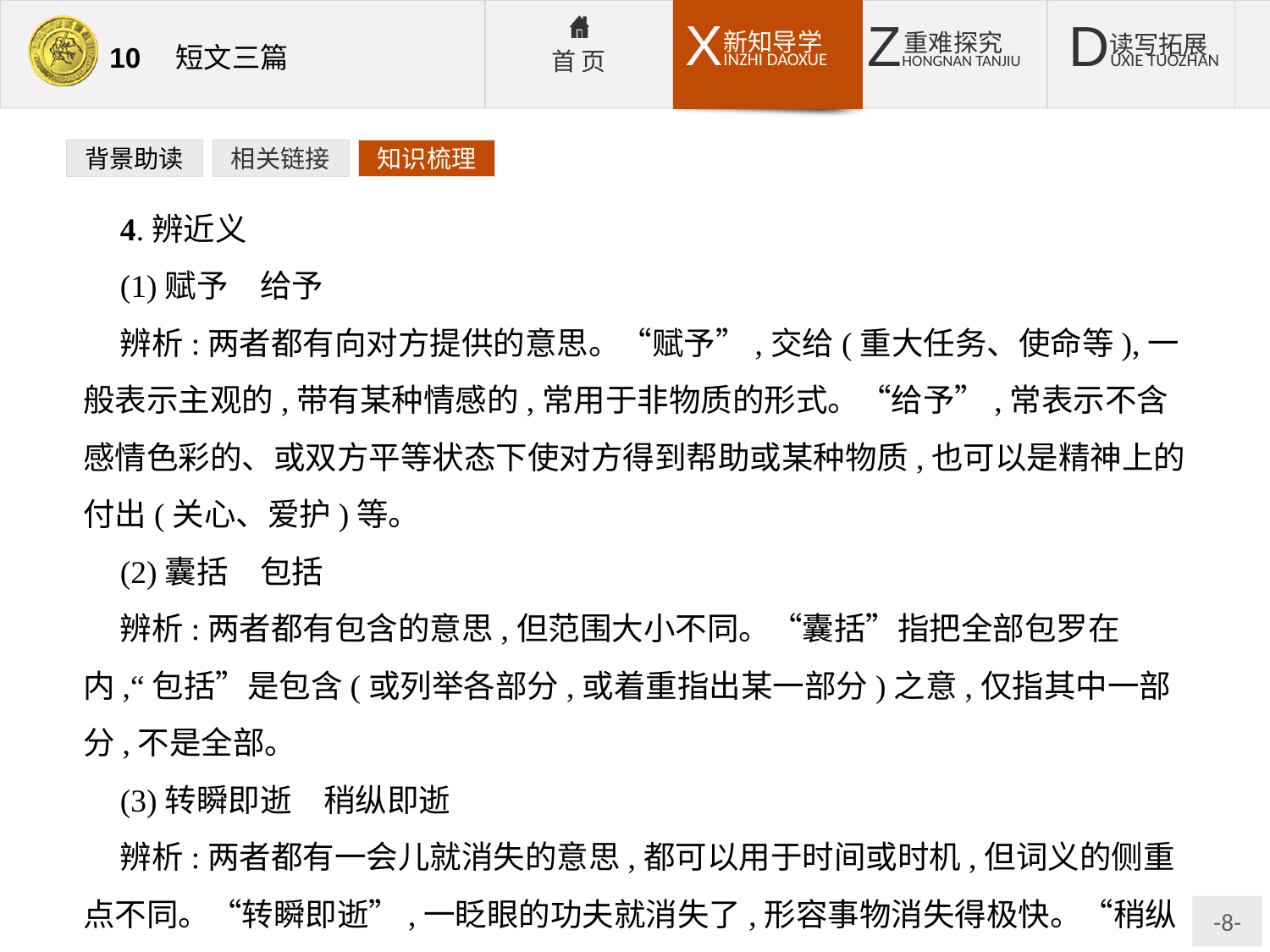

背景助读
相关链接
知识梳理
4.辨近义
(1)赋予　给予
辨析:两者都有向对方提供的意思。“赋予”,交给(重大任务、使命等),一般表示主观的,带有某种情感的,常用于非物质的形式。“给予”,常表示不含感情色彩的、或双方平等状态下使对方得到帮助或某种物质,也可以是精神上的付出(关心、爱护)等。
(2)囊括　包括
辨析:两者都有包含的意思,但范围大小不同。“囊括”指把全部包罗在内,“包括”是包含(或列举各部分,或着重指出某一部分)之意,仅指其中一部分,不是全部。
(3)转瞬即逝　稍纵即逝
辨析:两者都有一会儿就消失的意思,都可以用于时间或时机,但词义的侧重点不同。“转瞬即逝”,一眨眼的功夫就消失了,形容事物消失得极快。“稍纵即逝”,稍微一放松就溜过去了,形容时间、机会等极易失去。